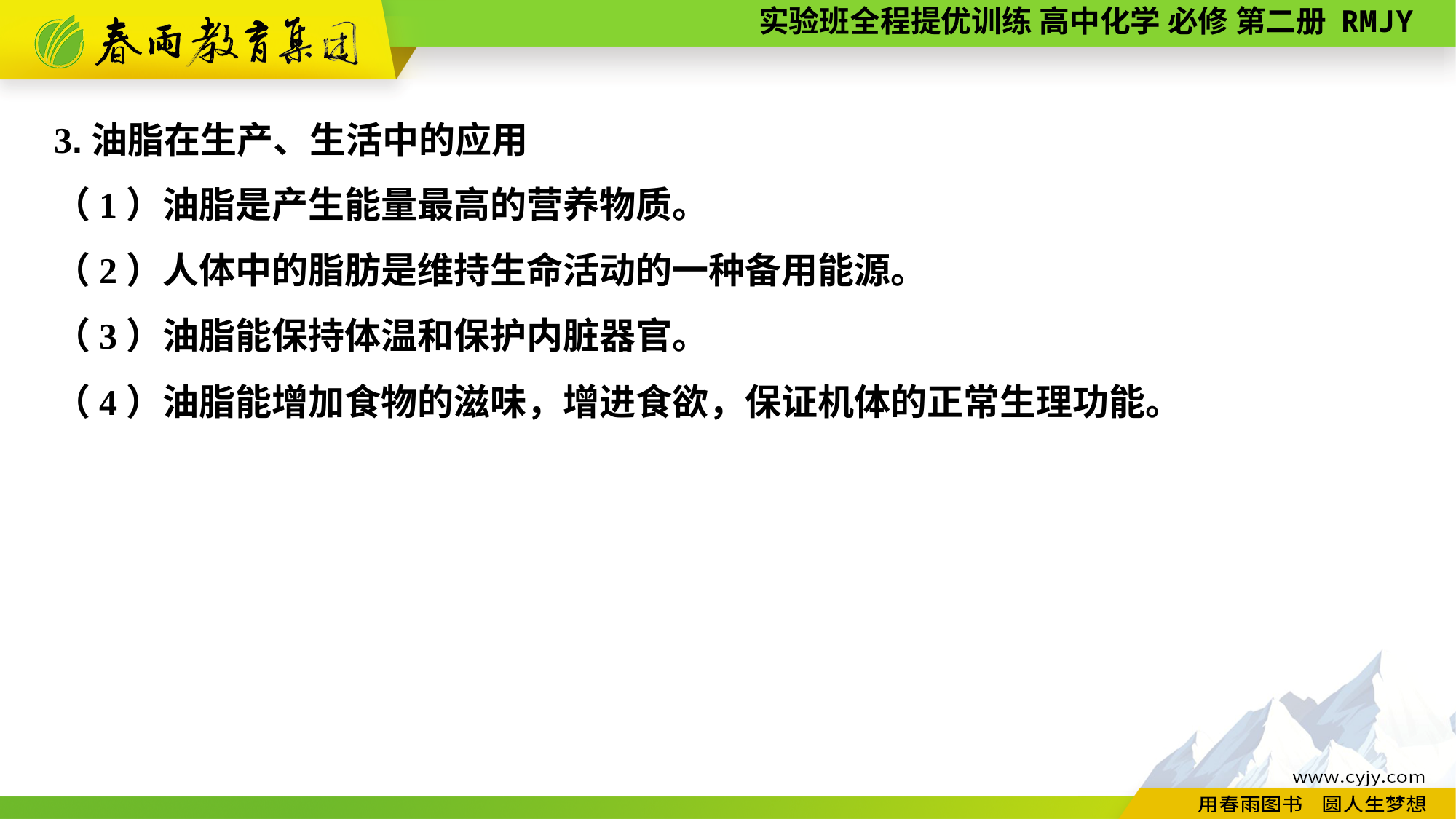

3.油脂在生产、生活中的应用
（1）油脂是产生能量最高的营养物质。
（2）人体中的脂肪是维持生命活动的一种备用能源。
（3）油脂能保持体温和保护内脏器官。
（4）油脂能增加食物的滋味，增进食欲，保证机体的正常生理功能。